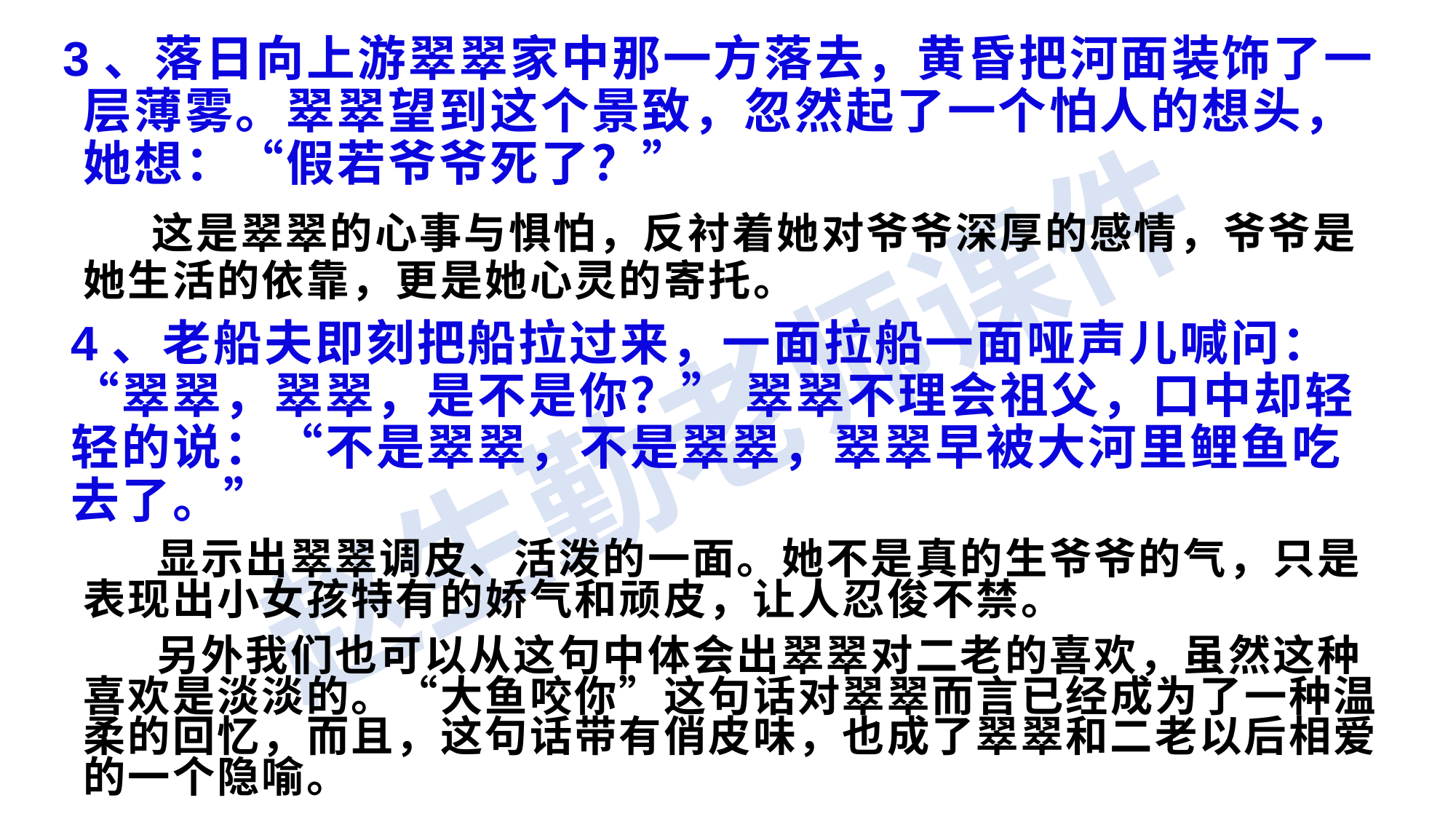

3、落日向上游翠翠家中那一方落去，黄昏把河面装饰了一层薄雾。翠翠望到这个景致，忽然起了一个怕人的想头，她想：“假若爷爷死了？”
      这是翠翠的心事与惧怕，反衬着她对爷爷深厚的感情，爷爷是她生活的依靠，更是她心灵的寄托。
4、老船夫即刻把船拉过来，一面拉船一面哑声儿喊问：“翠翠，翠翠，是不是你？” 翠翠不理会祖父，口中却轻轻的说：“不是翠翠，不是翠翠，翠翠早被大河里鲤鱼吃去了。”
       显示出翠翠调皮、活泼的一面。她不是真的生爷爷的气，只是表现出小女孩特有的娇气和顽皮，让人忍俊不禁。
       另外我们也可以从这句中体会出翠翠对二老的喜欢，虽然这种喜欢是淡淡的。“大鱼咬你”这句话对翠翠而言已经成为了一种温柔的回忆，而且，这句话带有俏皮味，也成了翠翠和二老以后相爱的一个隐喻。